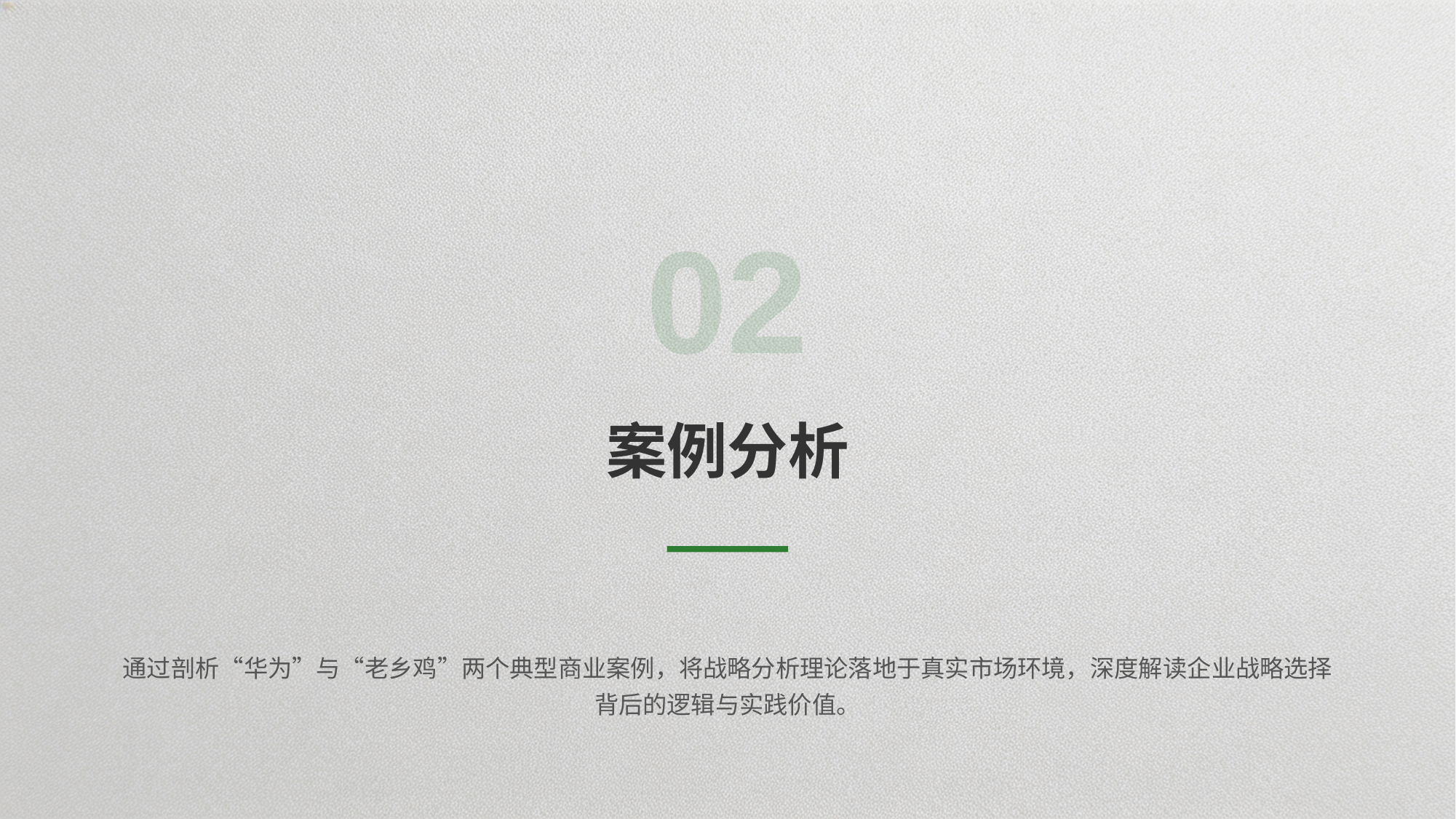

02
案例分析

通过剖析“华为”与“老乡鸡”两个典型商业案例，将战略分析理论落地于真实市场环境，深度解读企业战略选择背后的逻辑与实践价值。